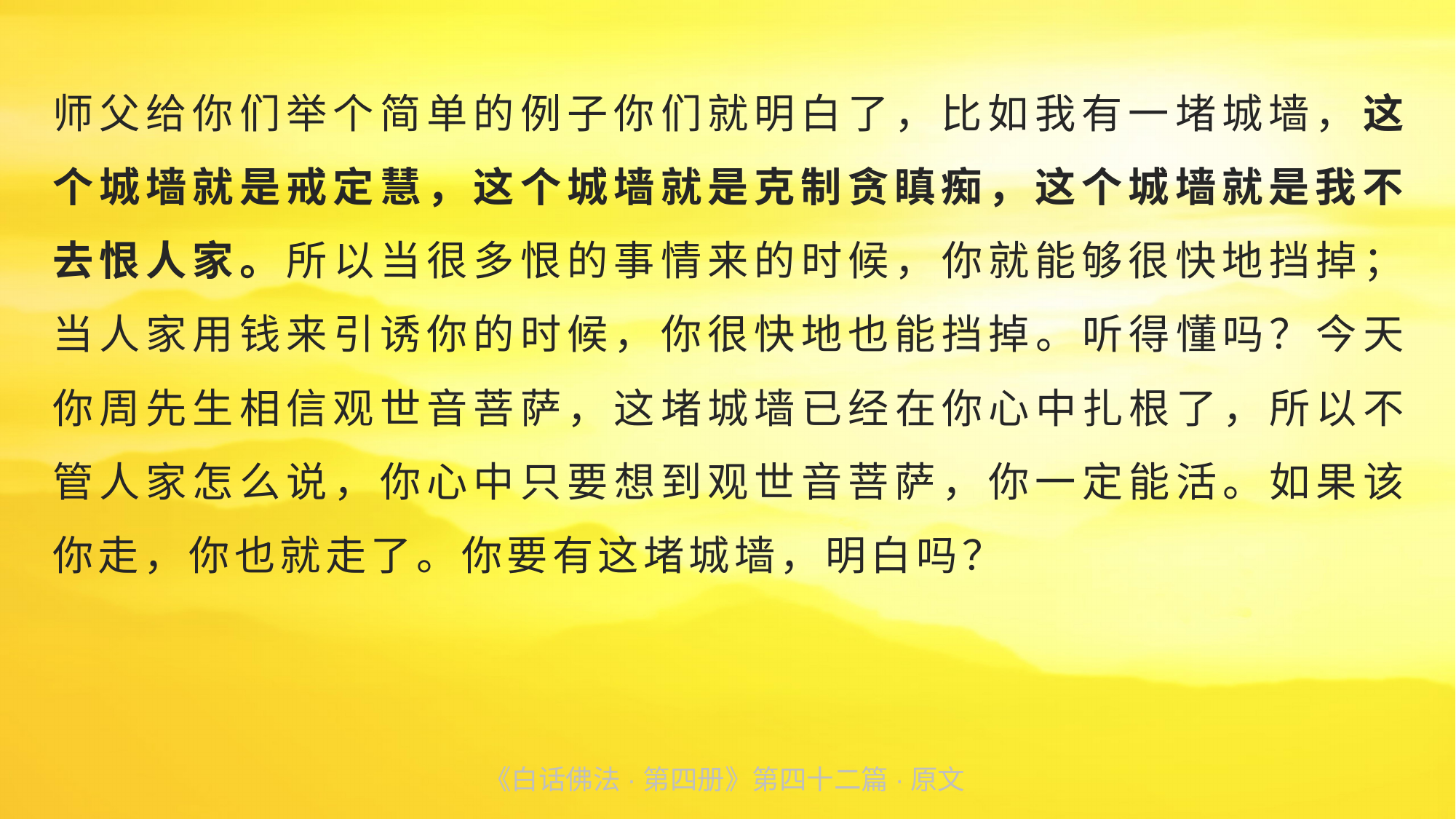

师父给你们举个简单的例子你们就明白了，比如我有一堵城墙，这个城墙就是戒定慧，这个城墙就是克制贪瞋痴，这个城墙就是我不去恨人家。所以当很多恨的事情来的时候，你就能够很快地挡掉；当人家用钱来引诱你的时候，你很快地也能挡掉。听得懂吗？今天你周先生相信观世音菩萨，这堵城墙已经在你心中扎根了，所以不管人家怎么说，你心中只要想到观世音菩萨，你一定能活。如果该你走，你也就走了。你要有这堵城墙，明白吗？

《白话佛法·第四册》第四十二篇·原文